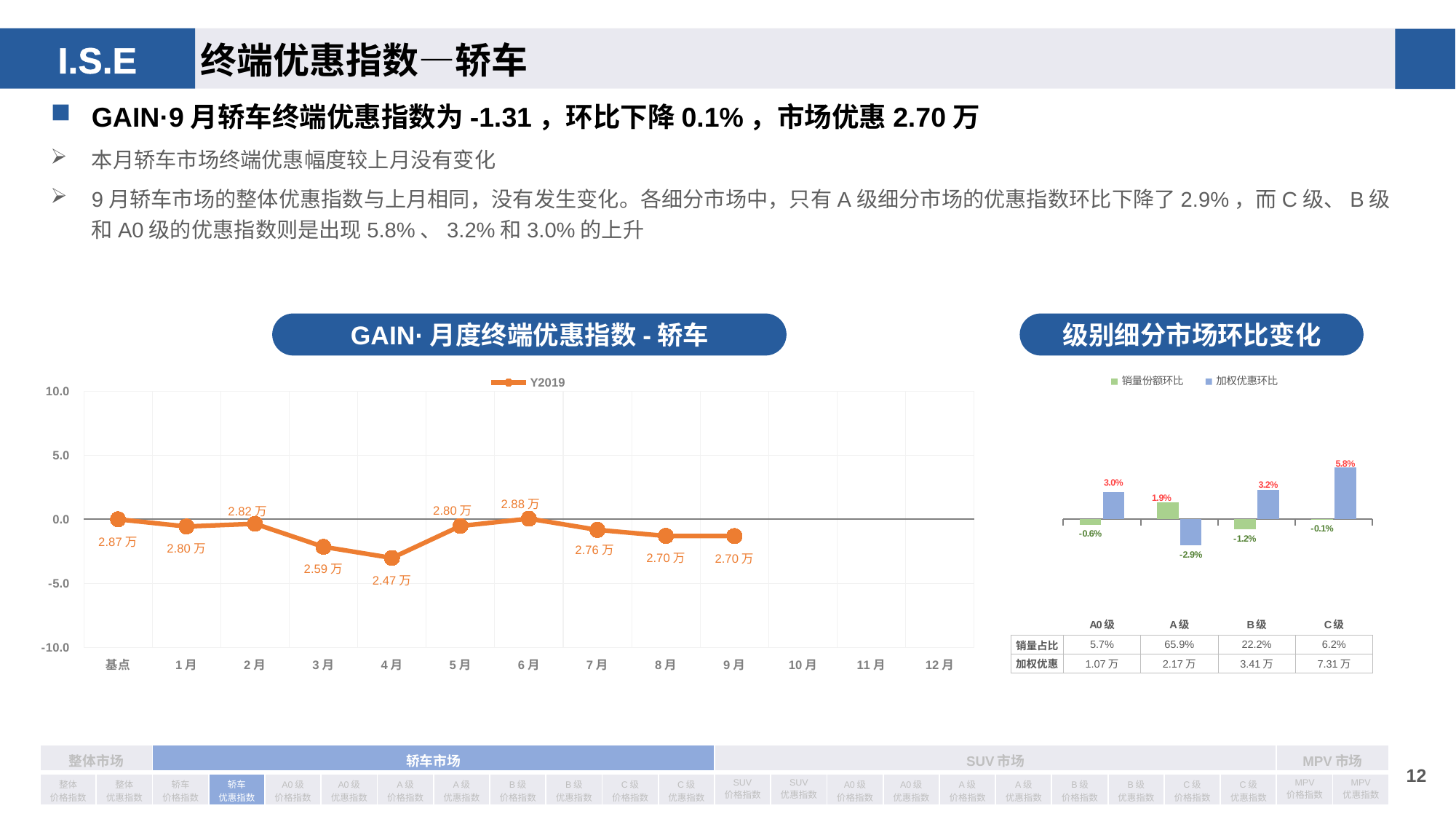

终端优惠指数—轿车
GAIN·9月轿车终端优惠指数为-1.31，环比下降0.1%，市场优惠2.70万
本月轿车市场终端优惠幅度较上月没有变化
9月轿车市场的整体优惠指数与上月相同，没有发生变化。各细分市场中，只有A级细分市场的优惠指数环比下降了2.9%，而C级、B级和A0级的优惠指数则是出现5.8%、3.2%和3.0%的上升
GAIN·月度终端优惠指数-轿车

级别细分市场环比变化

### Chart

| Category | Y2019 |
|---|---|
| 基点 | 0.0 |
| 1月 | -0.56 |
| 2月 | -0.35 |
| 3月 | -2.15 |
| 4月 | -3.02 |
| 5月 | -0.52 |
| 6月 | 0.05 |
| 7月 | -0.83 |
| 8月 | -1.3 |
| 9月 | -1.31 |
| 10月 | None |
| 11月 | None |
| 12月 | None |

### Chart

| Category | 销量份额环比 | 加权优惠环比 |
|---|---|---|
| A0级 | -0.0063 | 0.029966537671053395 |
| A级 | 0.0189 | -0.0293621328657101 |
| B级 | -0.0117 | 0.03224290996581103 |
| C级 | -0.0008 | 0.05751543012150795 |
| 销量占比 | 5.7% | 65.9% | 22.2% | 6.2% |
| --- | --- | --- | --- | --- |
| 加权优惠 | 1.07万 | 2.17万 | 3.41万 | 7.31万 |
| 整体市场 |  | 轿车市场 |  |  |  |  |  |  |  |  |  | SUV市场 |  |  |  |  |  |  |  |  |  | MPV市场 |  |
| --- | --- | --- | --- | --- | --- | --- | --- | --- | --- | --- | --- | --- | --- | --- | --- | --- | --- | --- | --- | --- | --- | --- | --- |
| 整体 价格指数 | 整体 优惠指数 | 轿车 价格指数 | 轿车 优惠指数 | A0级 价格指数 | A0级 优惠指数 | A级 价格指数 | A级 优惠指数 | B级 价格指数 | B级 优惠指数 | C级 价格指数 | C级 优惠指数 | SUV 价格指数 | SUV 优惠指数 | A0级 价格指数 | A0级 优惠指数 | A级 价格指数 | A级 优惠指数 | B级 价格指数 | B级 优惠指数 | C级 价格指数 | C级 优惠指数 | MPV 价格指数 | MPV 优惠指数 |
12